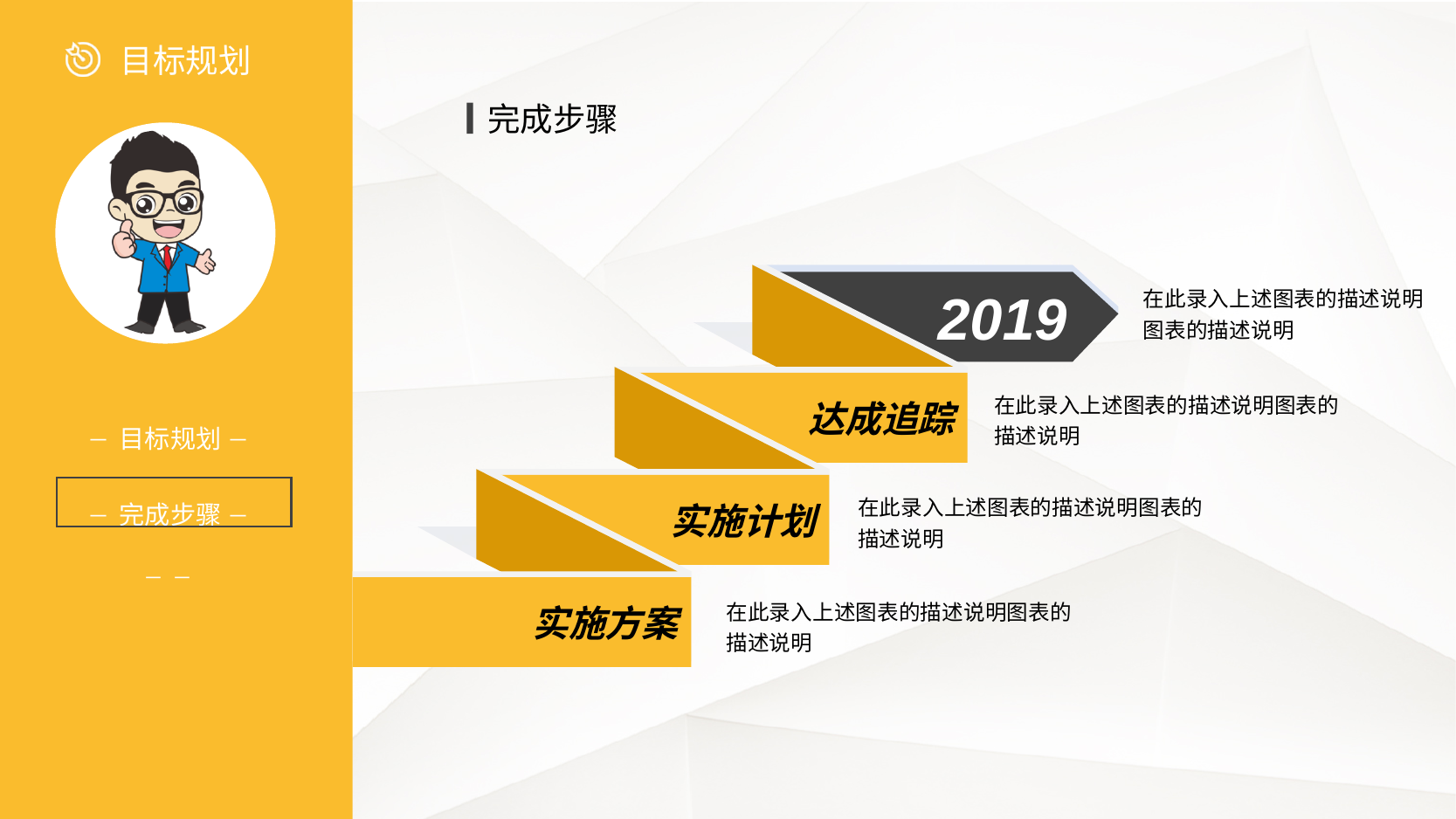

完成步骤

2019

在此录入上述图表的描述说明图表的描述说明

达成追踪
在此录入上述图表的描述说明图表的描述说明

实施计划

在此录入上述图表的描述说明图表的描述说明

实施方案
在此录入上述图表的描述说明图表的描述说明